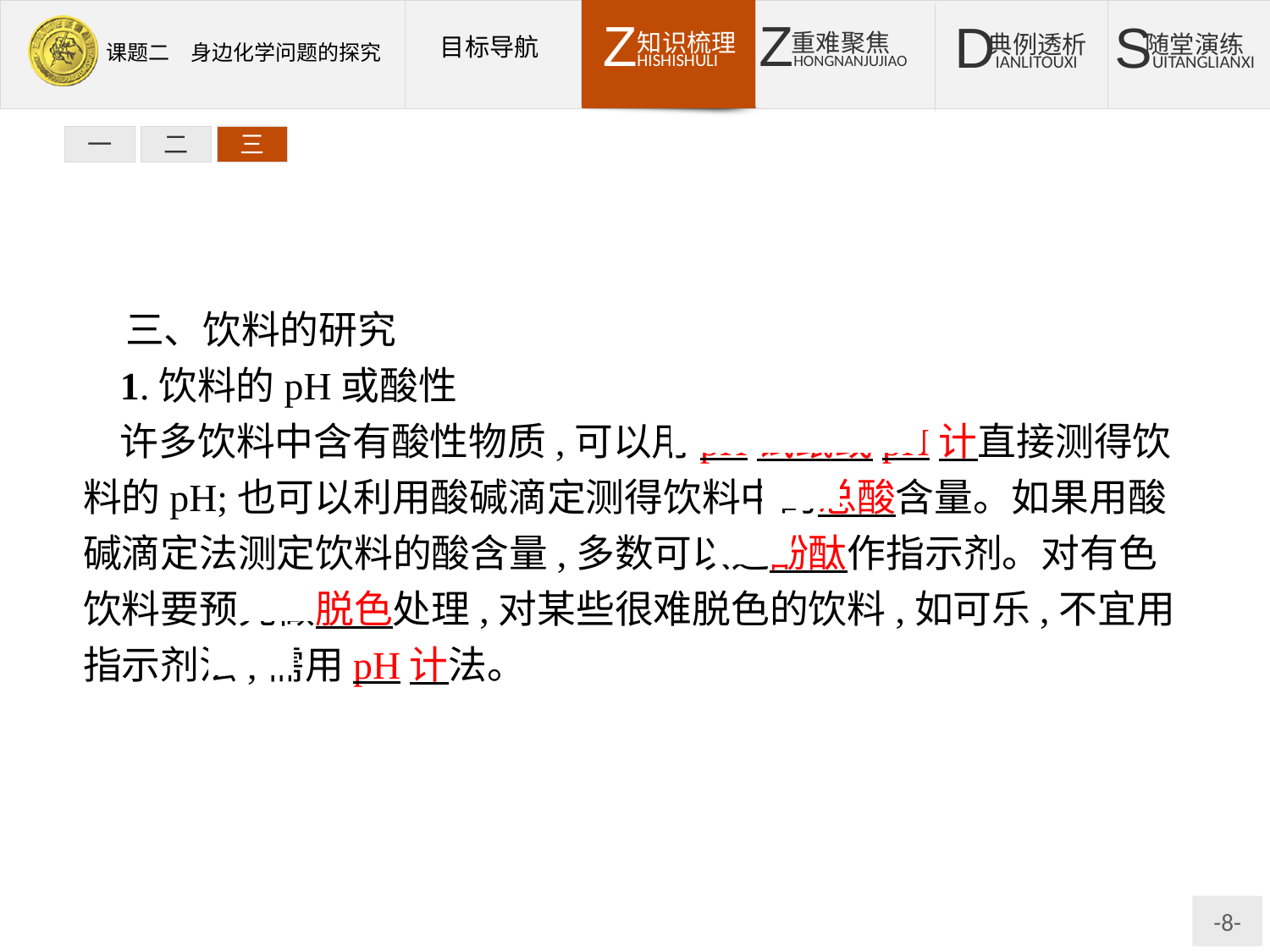

一
二
三
三、饮料的研究
1.饮料的pH或酸性
许多饮料中含有酸性物质,可以用pH试纸或pH计直接测得饮料的pH;也可以利用酸碱滴定测得饮料中的总酸含量。如果用酸碱滴定法测定饮料的酸含量,多数可以选酚酞作指示剂。对有色饮料要预先做脱色处理,对某些很难脱色的饮料,如可乐,不宜用指示剂法,需用pH计法。